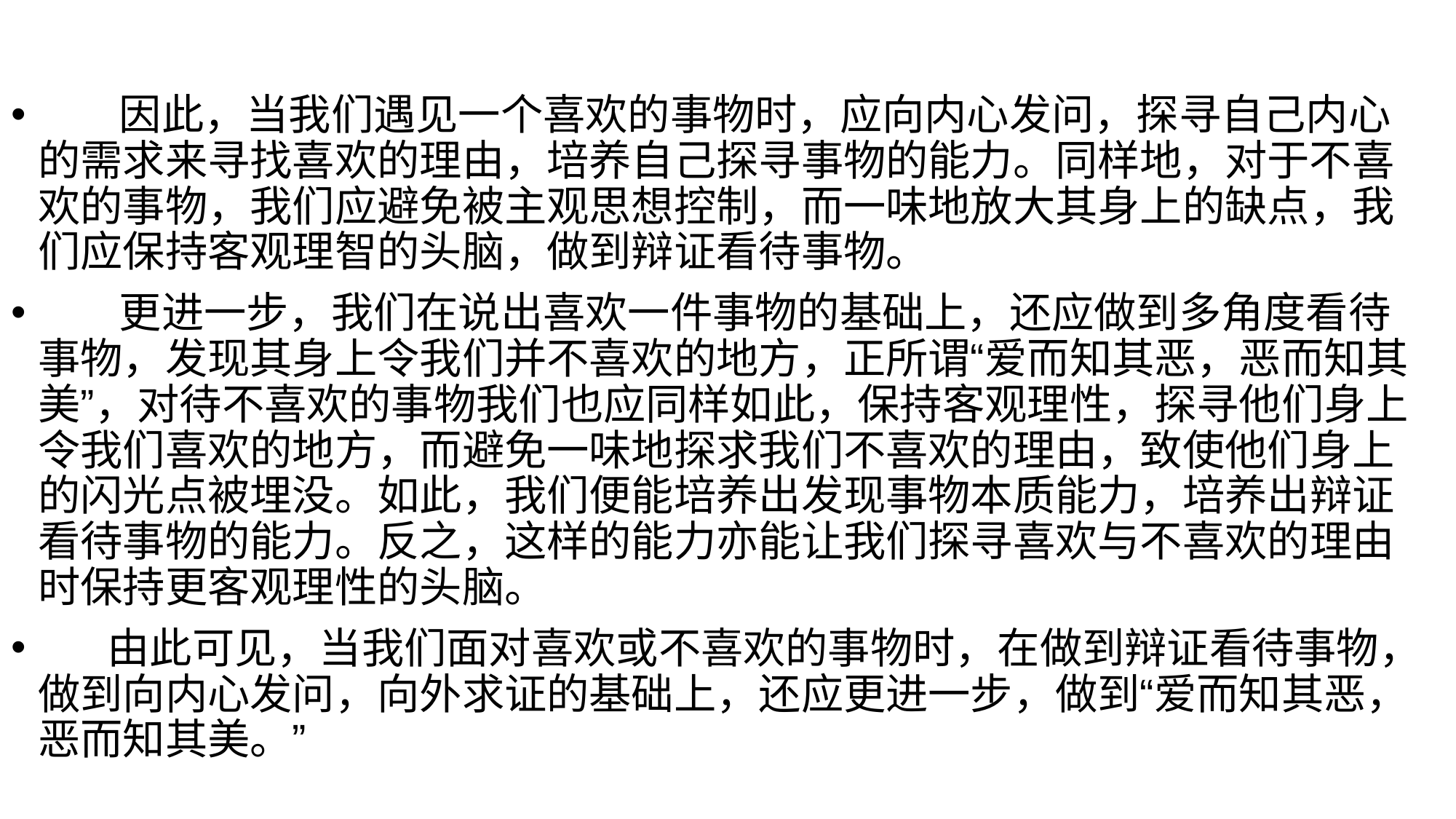

因此，当我们遇见一个喜欢的事物时，应向内心发问，探寻自己内心的需求来寻找喜欢的理由，培养自己探寻事物的能力。同样地，对于不喜欢的事物，我们应避免被主观思想控制，而一味地放大其身上的缺点，我们应保持客观理智的头脑，做到辩证看待事物。
      更进一步，我们在说出喜欢一件事物的基础上，还应做到多角度看待事物，发现其身上令我们并不喜欢的地方，正所谓“爱而知其恶，恶而知其美”，对待不喜欢的事物我们也应同样如此，保持客观理性，探寻他们身上令我们喜欢的地方，而避免一味地探求我们不喜欢的理由，致使他们身上的闪光点被埋没。如此，我们便能培养出发现事物本质能力，培养出辩证看待事物的能力。反之，这样的能力亦能让我们探寻喜欢与不喜欢的理由时保持更客观理性的头脑。
     由此可见，当我们面对喜欢或不喜欢的事物时，在做到辩证看待事物，做到向内心发问，向外求证的基础上，还应更进一步，做到“爱而知其恶，恶而知其美。”